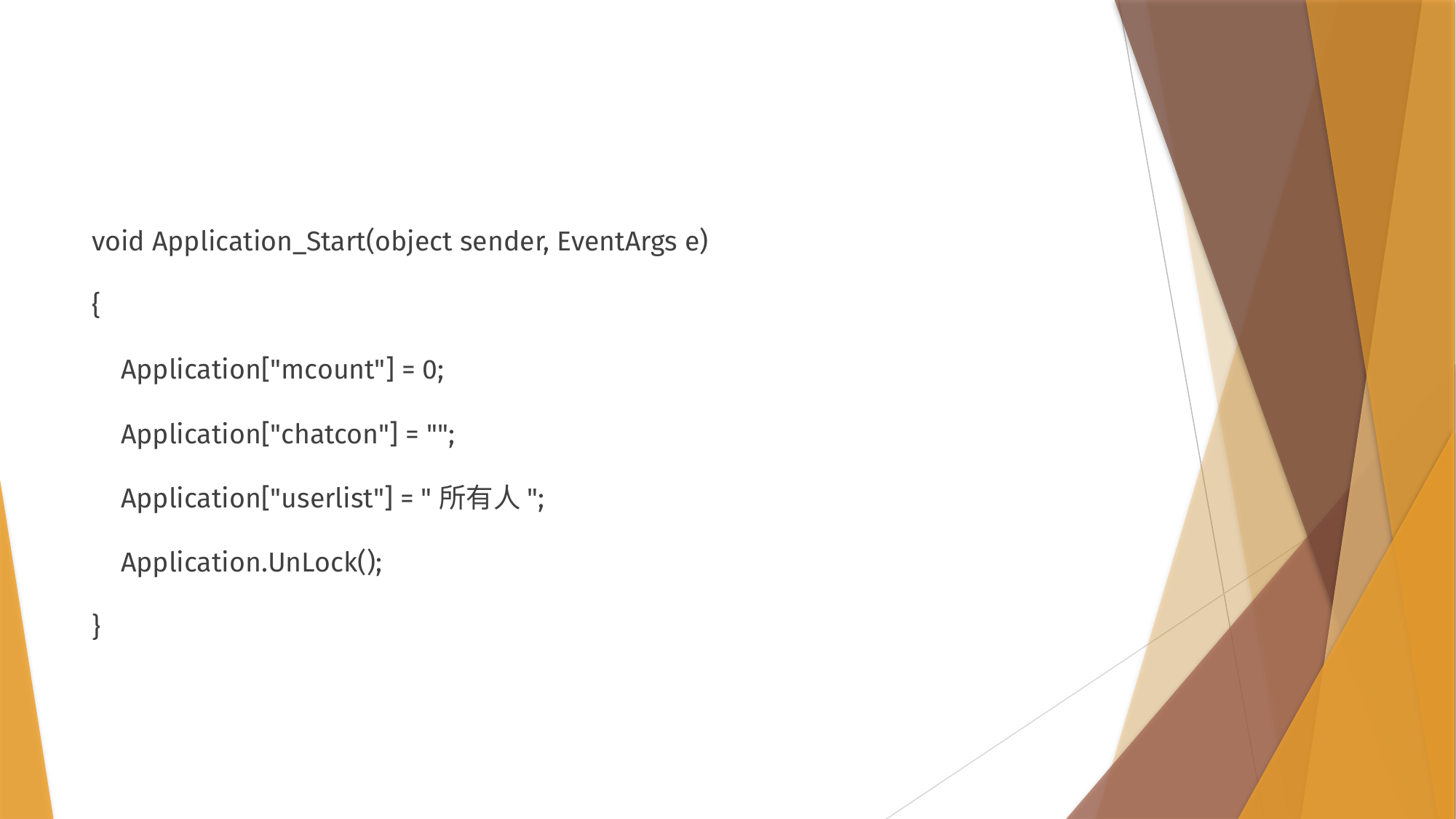

#
void Application_Start(object sender, EventArgs e)
{
    Application["mcount"] = 0;
    Application["chatcon"] = "";
    Application["userlist"] = "所有人";
    Application.UnLock();
}